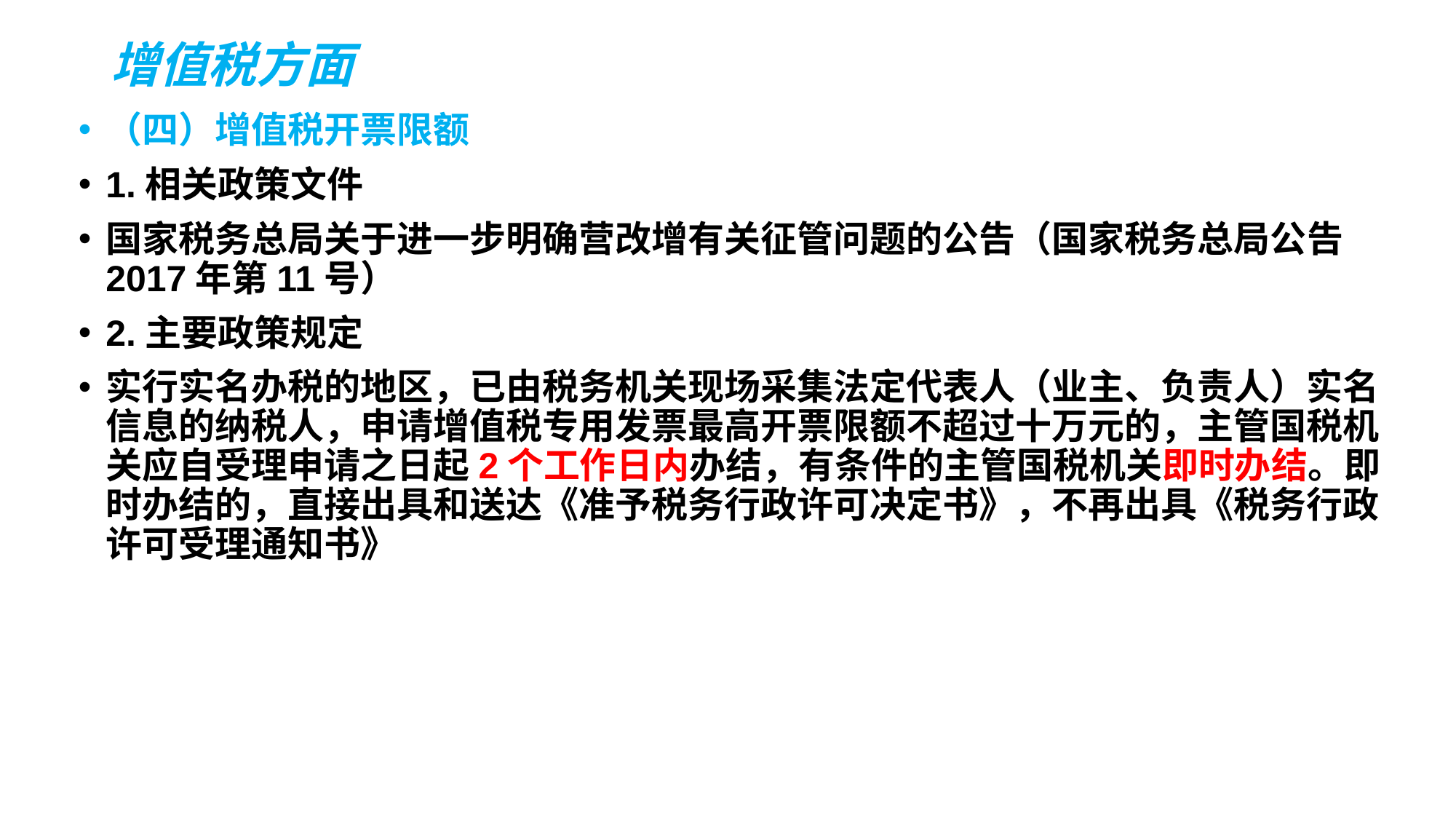

# 增值税方面
（四）增值税开票限额
1.相关政策文件
国家税务总局关于进一步明确营改增有关征管问题的公告（国家税务总局公告2017年第11号）
2.主要政策规定
实行实名办税的地区，已由税务机关现场采集法定代表人（业主、负责人）实名信息的纳税人，申请增值税专用发票最高开票限额不超过十万元的，主管国税机关应自受理申请之日起2个工作日内办结，有条件的主管国税机关即时办结。即时办结的，直接出具和送达《准予税务行政许可决定书》，不再出具《税务行政许可受理通知书》